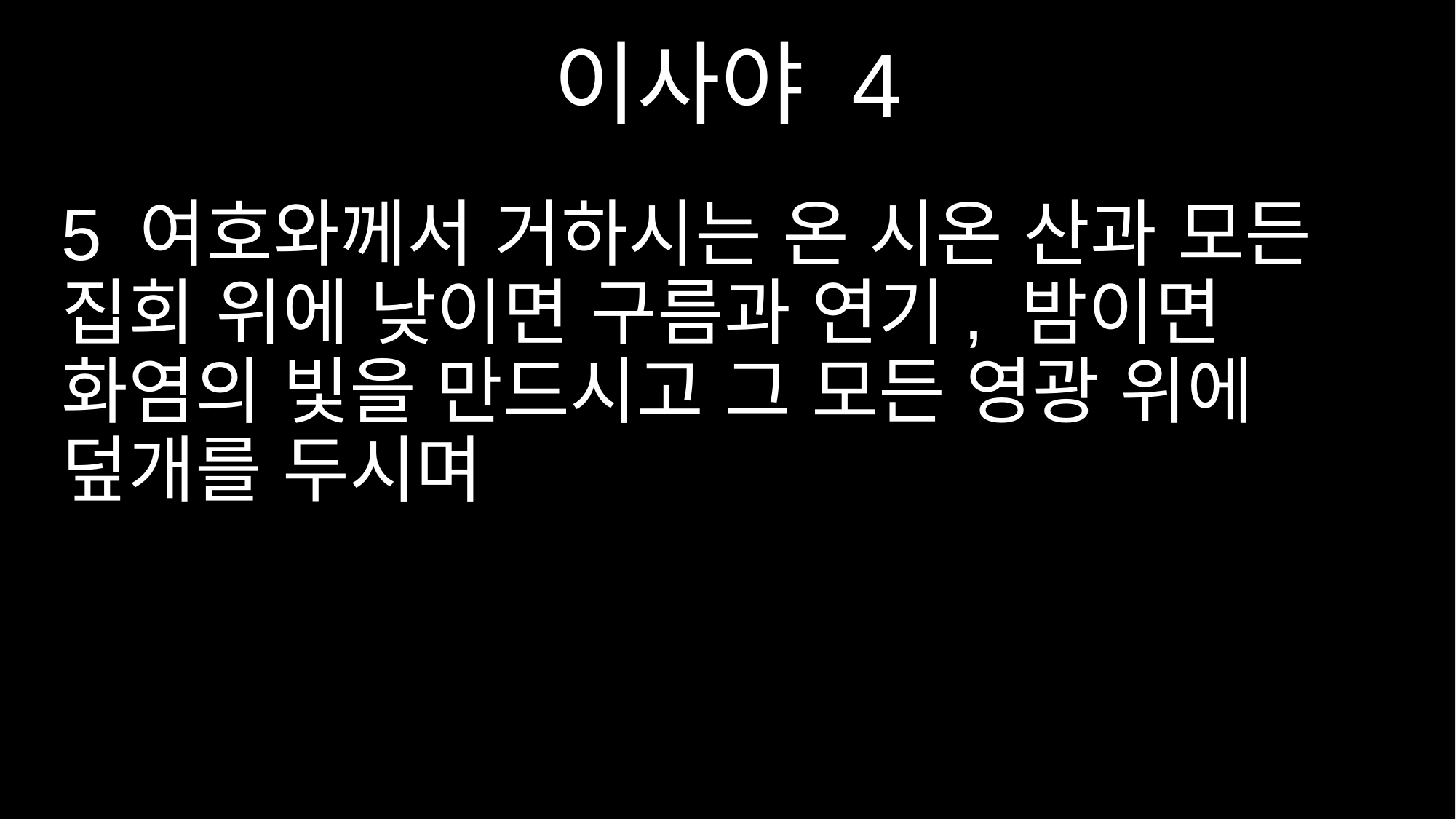

이사야 4
5 여호와께서 거하시는 온 시온 산과 모든 집회 위에 낮이면 구름과 연기, 밤이면 화염의 빛을 만드시고 그 모든 영광 위에 덮개를 두시며